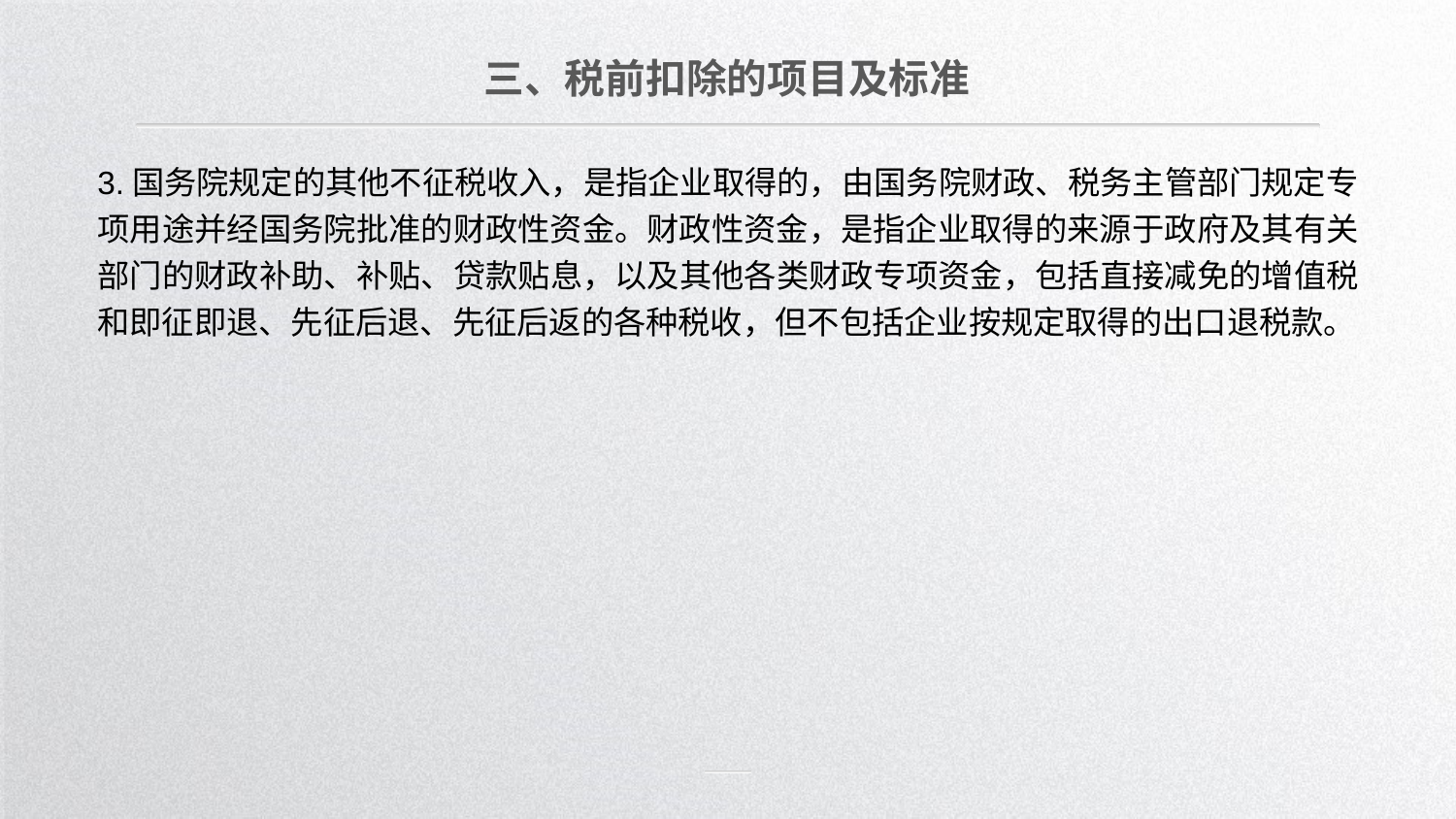

三、税前扣除的项目及标准
3.国务院规定的其他不征税收入，是指企业取得的，由国务院财政、税务主管部门规定专项用途并经国务院批准的财政性资金。财政性资金，是指企业取得的来源于政府及其有关部门的财政补助、补贴、贷款贴息，以及其他各类财政专项资金，包括直接减免的增值税和即征即退、先征后退、先征后返的各种税收，但不包括企业按规定取得的出口退税款。